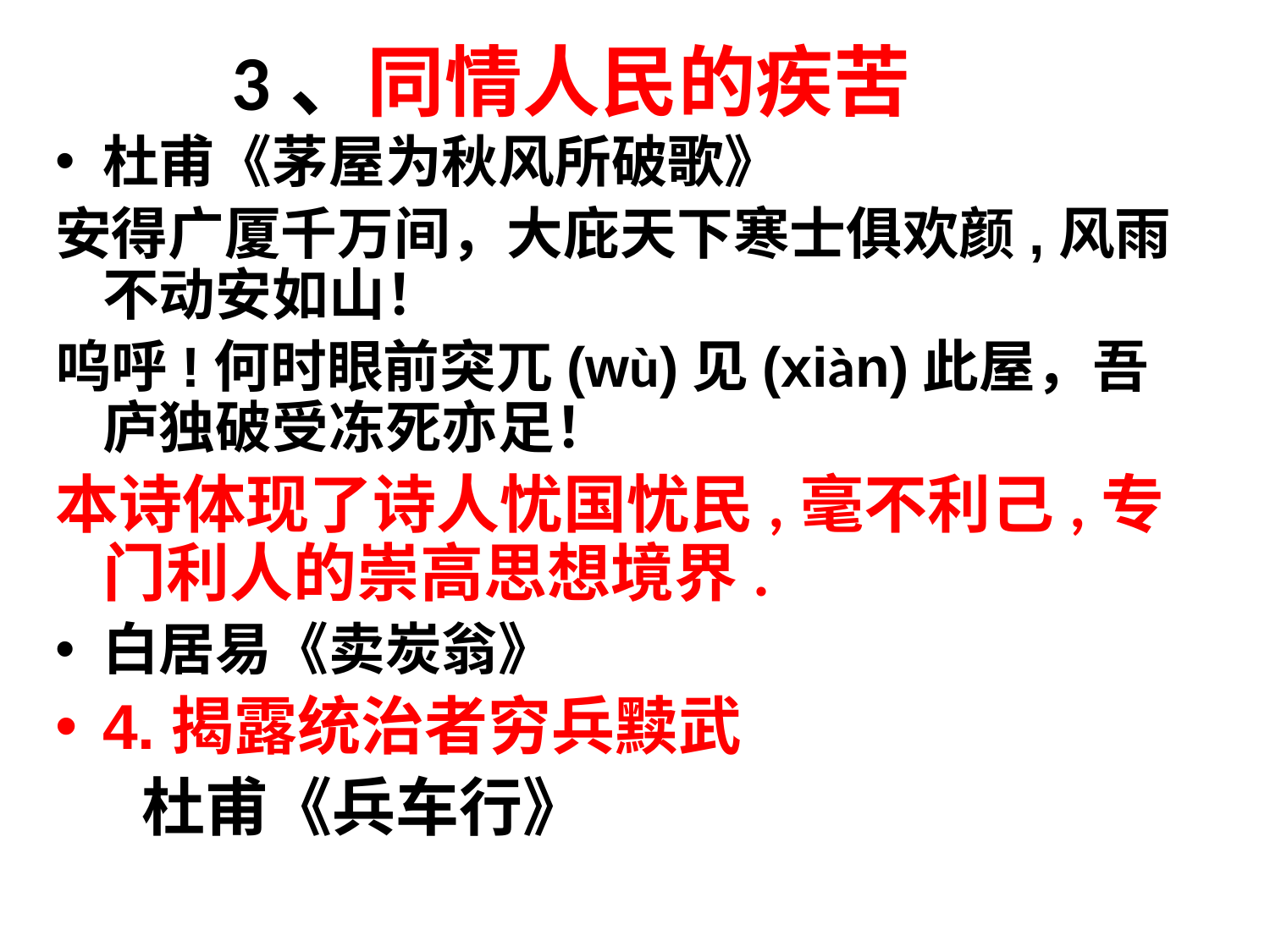

# 3、同情人民的疾苦
杜甫《茅屋为秋风所破歌》
安得广厦千万间，大庇天下寒士俱欢颜,风雨不动安如山！
呜呼!何时眼前突兀(wù)见(xiàn)此屋，吾庐独破受冻死亦足！
本诗体现了诗人忧国忧民,毫不利己,专门利人的崇高思想境界.
白居易《卖炭翁》
4.揭露统治者穷兵黩武
     杜甫《兵车行》